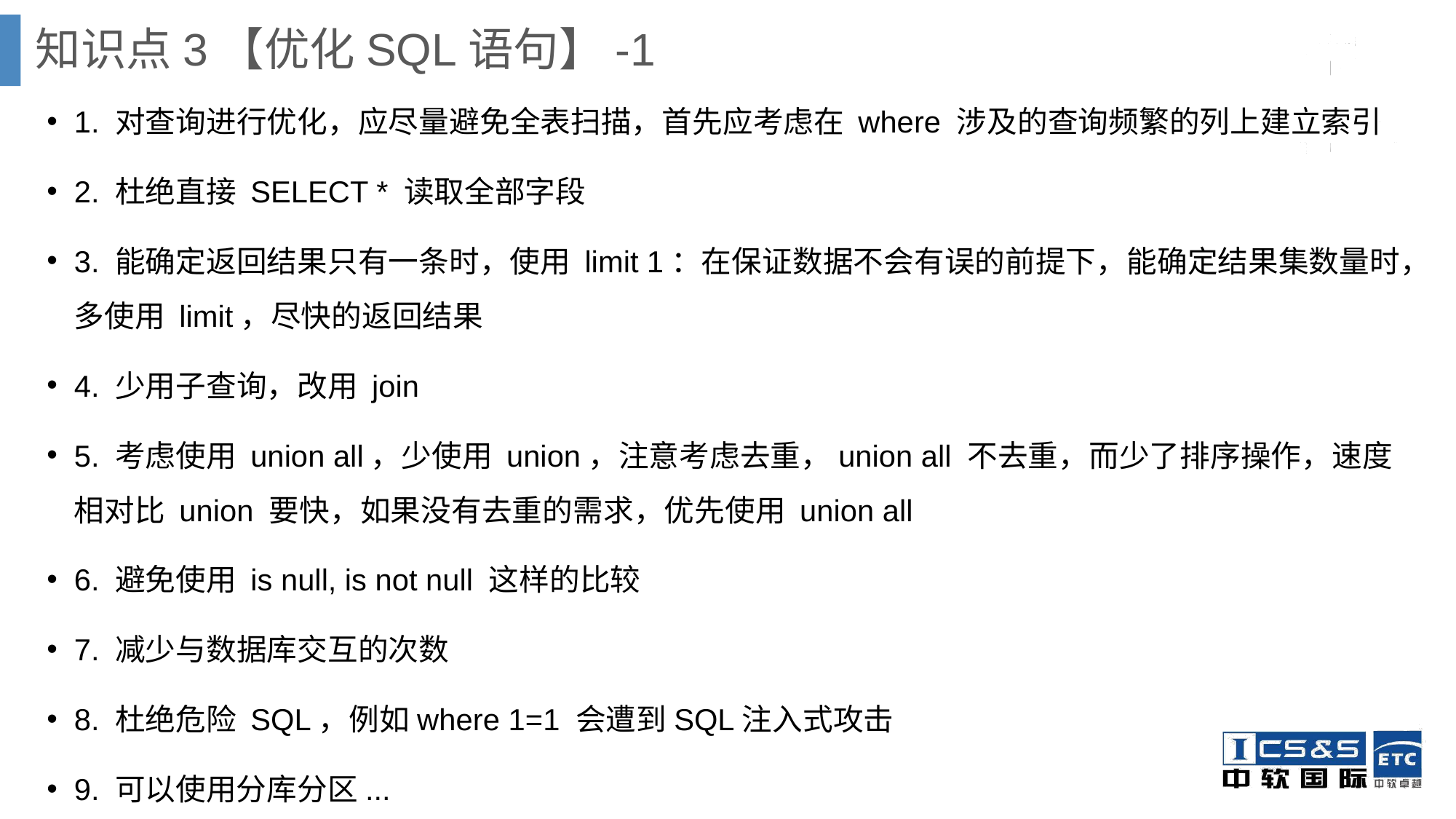

知识点3【优化SQL语句】-1
1. 对查询进行优化，应尽量避免全表扫描，首先应考虑在 where 涉及的查询频繁的列上建立索引
2. 杜绝直接 SELECT * 读取全部字段
3. 能确定返回结果只有一条时，使用 limit 1：在保证数据不会有误的前提下，能确定结果集数量时，多使用 limit，尽快的返回结果
4. 少用子查询，改用 join
5. 考虑使用 union all，少使用 union，注意考虑去重，union all 不去重，而少了排序操作，速度相对比 union 要快，如果没有去重的需求，优先使用 union all
6. 避免使用 is null, is not null 这样的比较
7. 减少与数据库交互的次数
8. 杜绝危险 SQL，例如where 1=1 会遭到SQL注入式攻击
9. 可以使用分库分区...